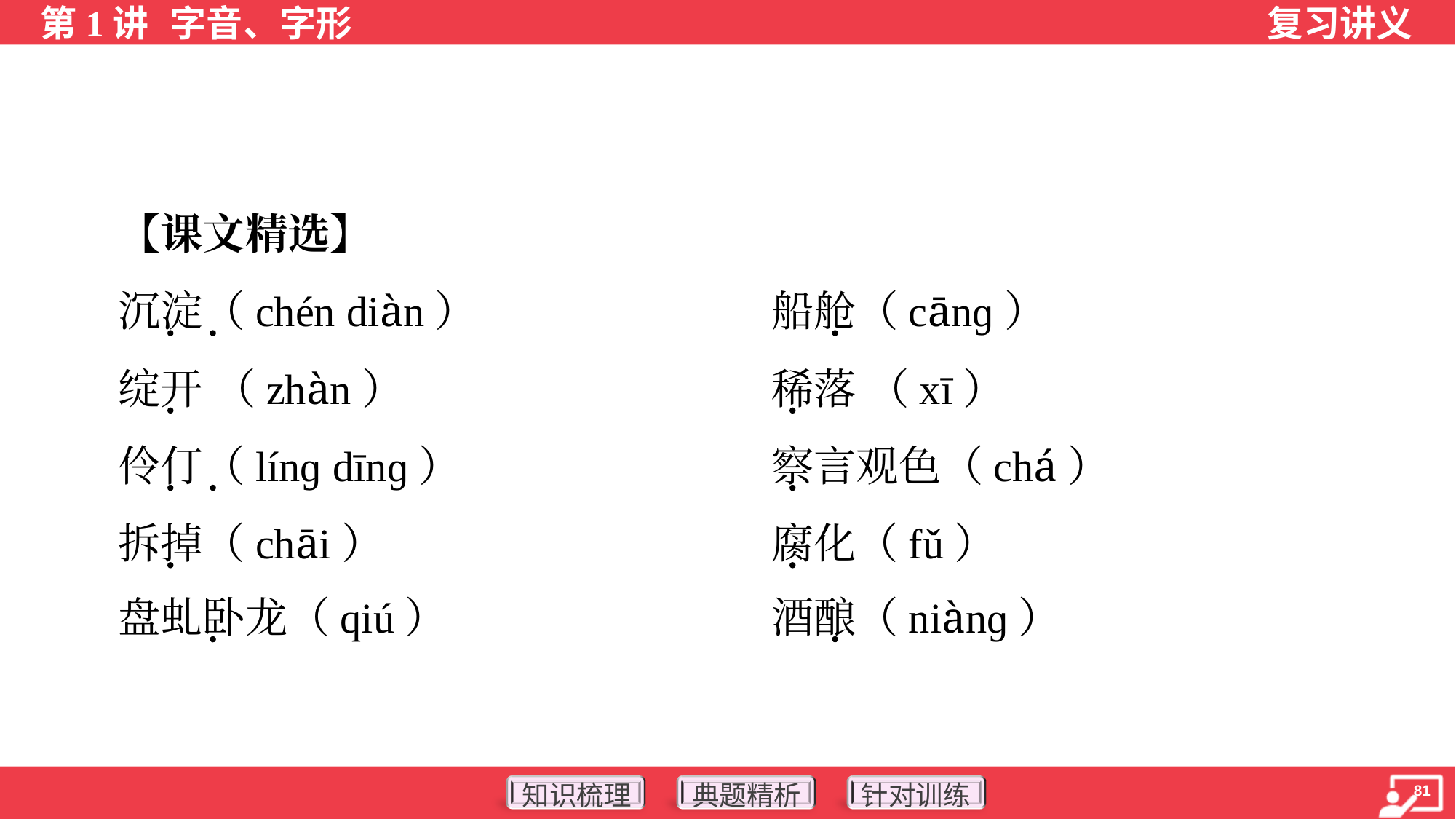

【课文精选】
    沉淀（chén diàn）	船舱（cānɡ）
    绽开 （zhàn）	稀落 （xī）
    伶仃（línɡ dīnɡ）	察言观色（chá）
    拆掉（chāi）	腐化（fǔ）
    盘虬卧龙（qiú）	酒酿（niànɡ）